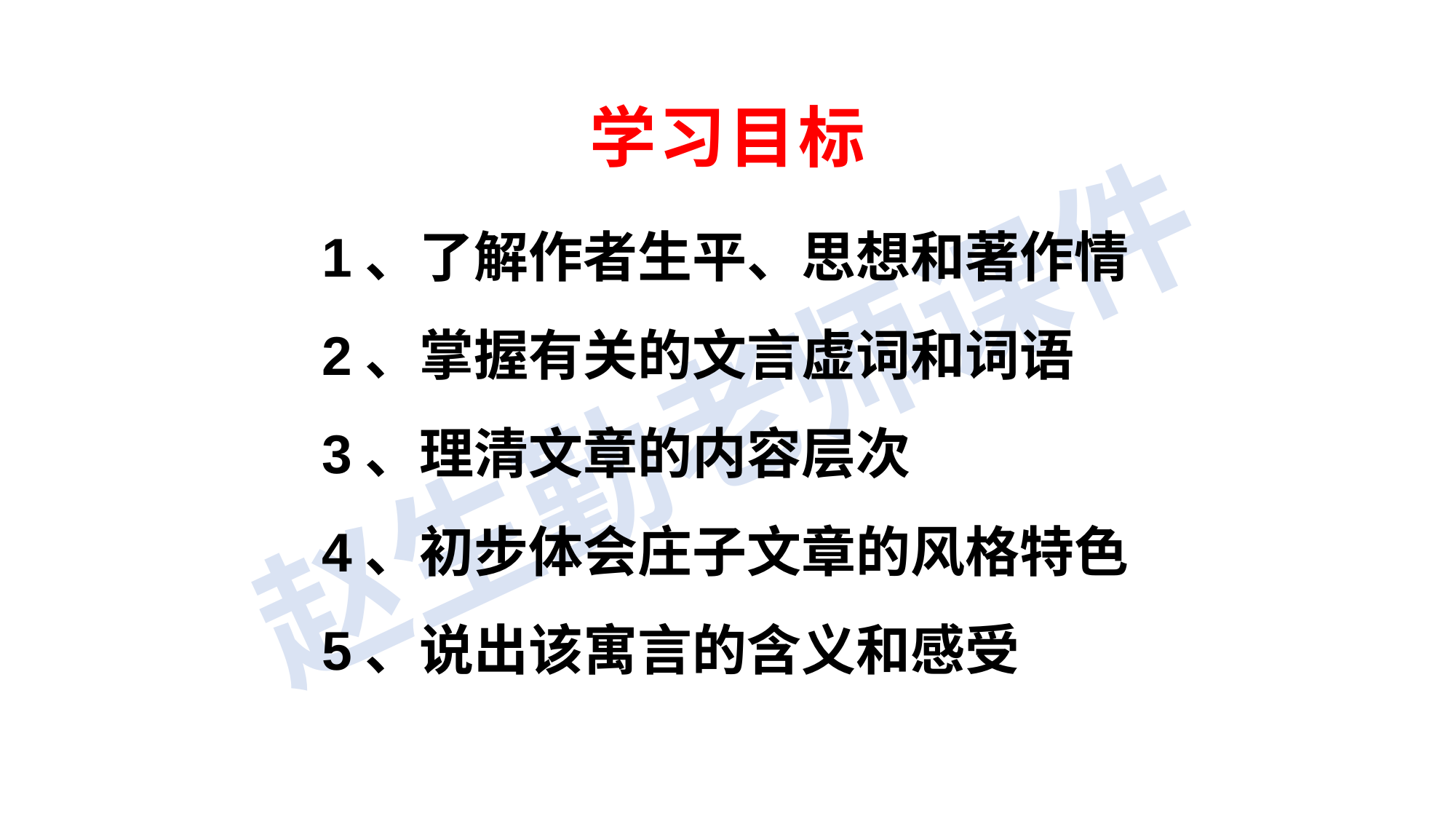

学习目标
1、了解作者生平、思想和著作情
2、掌握有关的文言虚词和词语
3、理清文章的内容层次
4、初步体会庄子文章的风格特色
5、说出该寓言的含义和感受